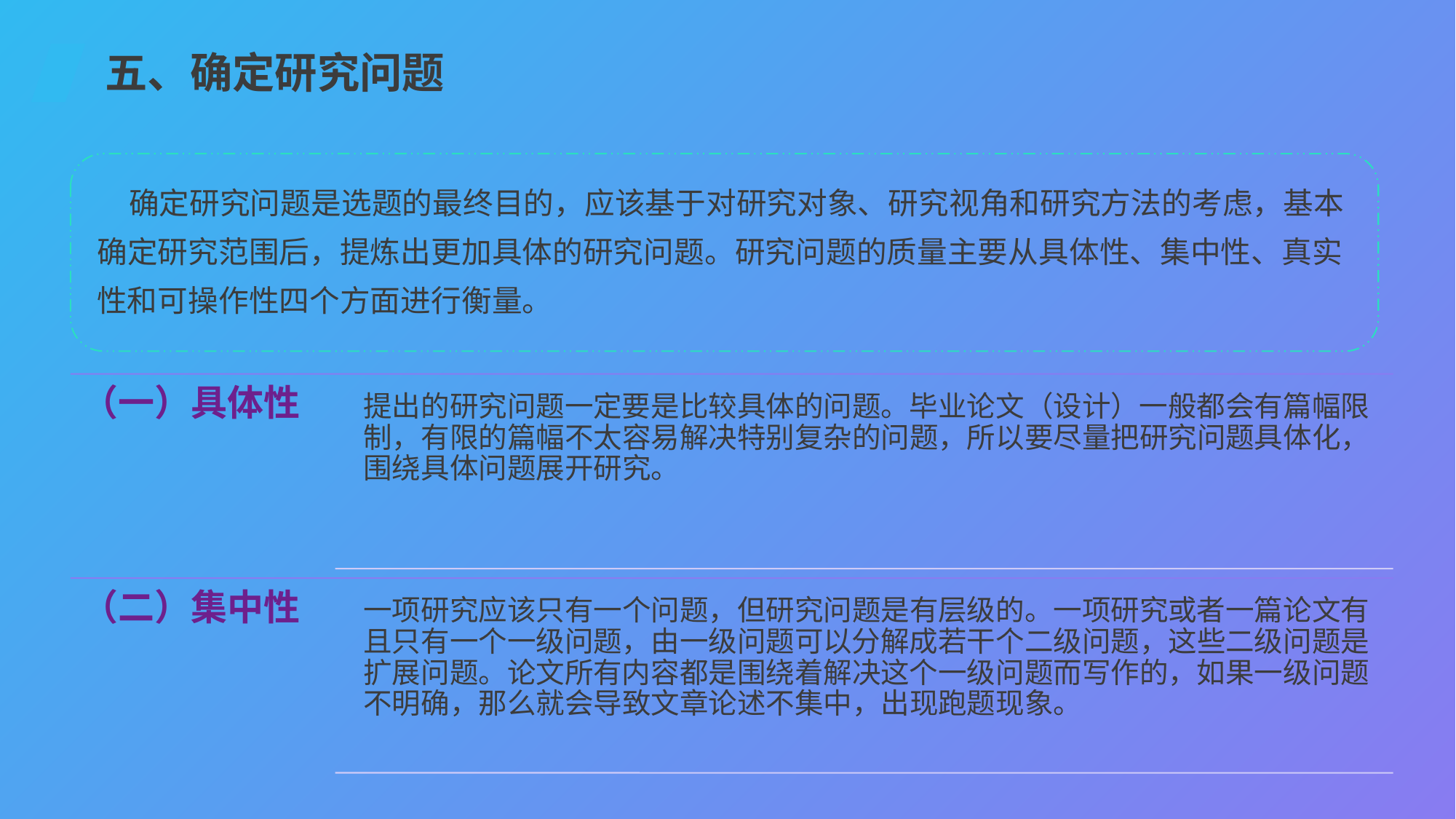

五、确定研究问题

确定研究问题是选题的最终目的，应该基于对研究对象、研究视角和研究方法的考虑，基本确定研究范围后，提炼出更加具体的研究问题。研究问题的质量主要从具体性、集中性、真实性和可操作性四个方面进行衡量。
（一）具体性
提出的研究问题一定要是比较具体的问题。毕业论文（设计）一般都会有篇幅限制，有限的篇幅不太容易解决特别复杂的问题，所以要尽量把研究问题具体化，围绕具体问题展开研究。
（二）集中性
一项研究应该只有一个问题，但研究问题是有层级的。一项研究或者一篇论文有且只有一个一级问题，由一级问题可以分解成若干个二级问题，这些二级问题是扩展问题。论文所有内容都是围绕着解决这个一级问题而写作的，如果一级问题不明确，那么就会导致文章论述不集中，出现跑题现象。